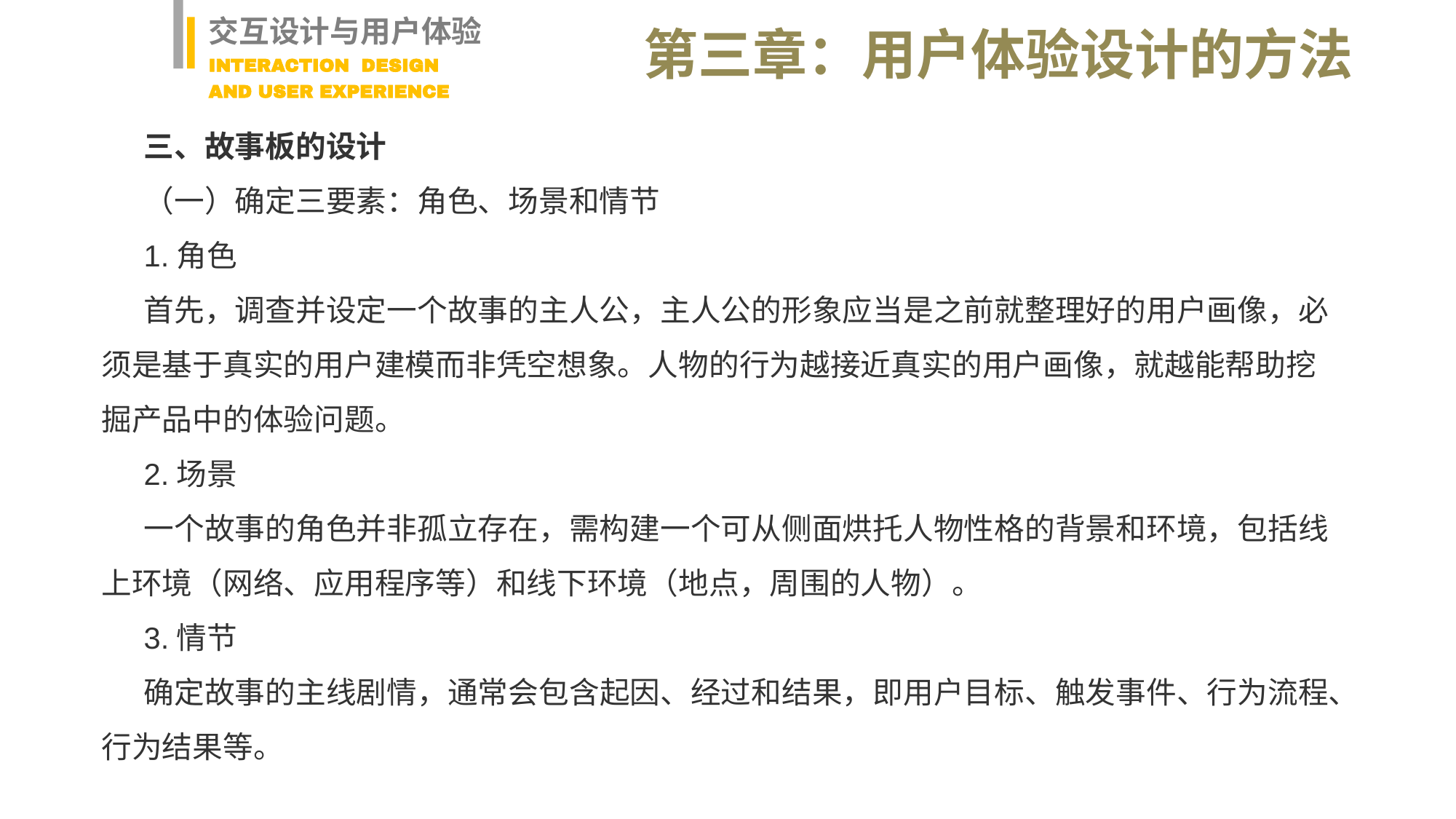

交互设计与用户体验
INTERACTION  DESIGN
AND USER EXPERIENCE
第三章：用户体验设计的方法

三、故事板的设计
（一）确定三要素：角色、场景和情节
1.角色
首先，调查并设定一个故事的主人公，主人公的形象应当是之前就整理好的用户画像，必须是基于真实的用户建模而非凭空想象。人物的行为越接近真实的用户画像，就越能帮助挖掘产品中的体验问题。
2.场景
一个故事的角色并非孤立存在，需构建一个可从侧面烘托人物性格的背景和环境，包括线上环境（网络、应用程序等）和线下环境（地点，周围的人物）。
3.情节
确定故事的主线剧情，通常会包含起因、经过和结果，即用户目标、触发事件、行为流程、行为结果等。